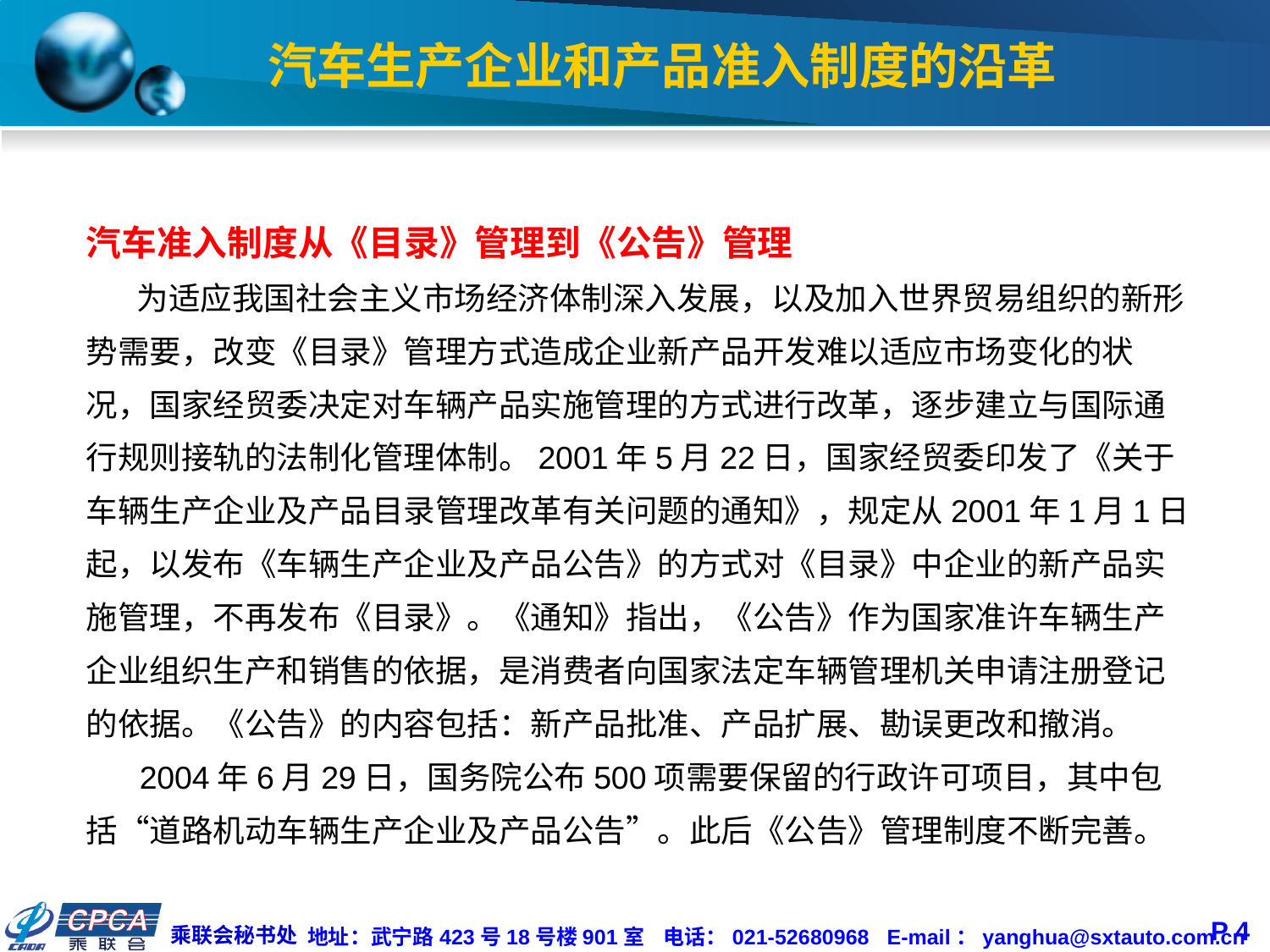

# 汽车生产企业和产品准入制度的沿革
汽车准入制度从《目录》管理到《公告》管理
      为适应我国社会主义市场经济体制深入发展，以及加入世界贸易组织的新形势需要，改变《目录》管理方式造成企业新产品开发难以适应市场变化的状况，国家经贸委决定对车辆产品实施管理的方式进行改革，逐步建立与国际通行规则接轨的法制化管理体制。2001年5月22日，国家经贸委印发了《关于车辆生产企业及产品目录管理改革有关问题的通知》，规定从2001年1月1日起，以发布《车辆生产企业及产品公告》的方式对《目录》中企业的新产品实施管理，不再发布《目录》。《通知》指出，《公告》作为国家准许车辆生产企业组织生产和销售的依据，是消费者向国家法定车辆管理机关申请注册登记的依据。《公告》的内容包括：新产品批准、产品扩展、勘误更改和撤消。
      2004年6月29日，国务院公布500项需要保留的行政许可项目，其中包括“道路机动车辆生产企业及产品公告”。此后《公告》管理制度不断完善。